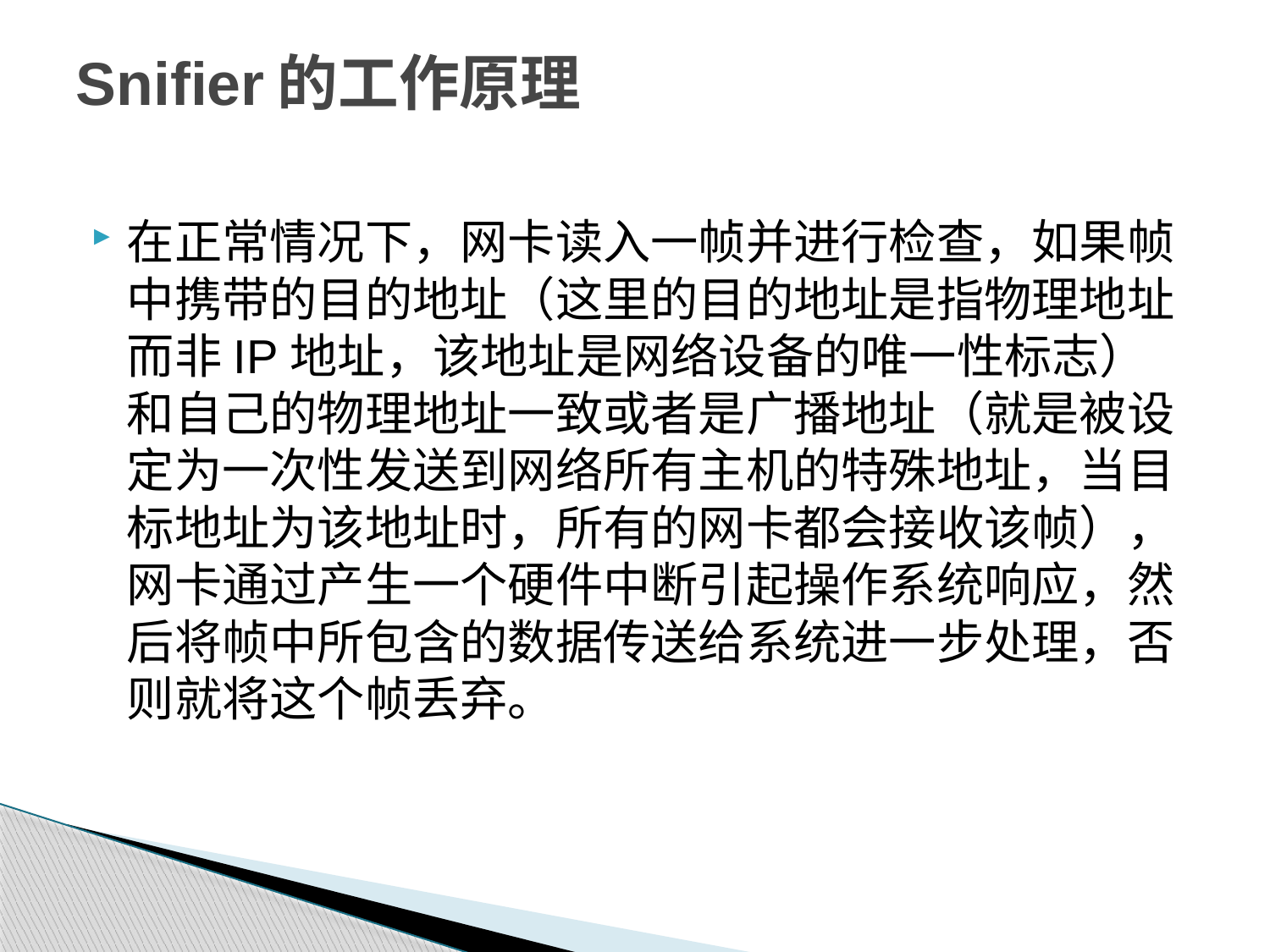

# Snifier的工作原理
在正常情况下，网卡读入一帧并进行检查，如果帧中携带的目的地址（这里的目的地址是指物理地址而非IP地址，该地址是网络设备的唯一性标志）和自己的物理地址一致或者是广播地址（就是被设定为一次性发送到网络所有主机的特殊地址，当目标地址为该地址时，所有的网卡都会接收该帧），网卡通过产生一个硬件中断引起操作系统响应，然后将帧中所包含的数据传送给系统进一步处理，否则就将这个帧丢弃。